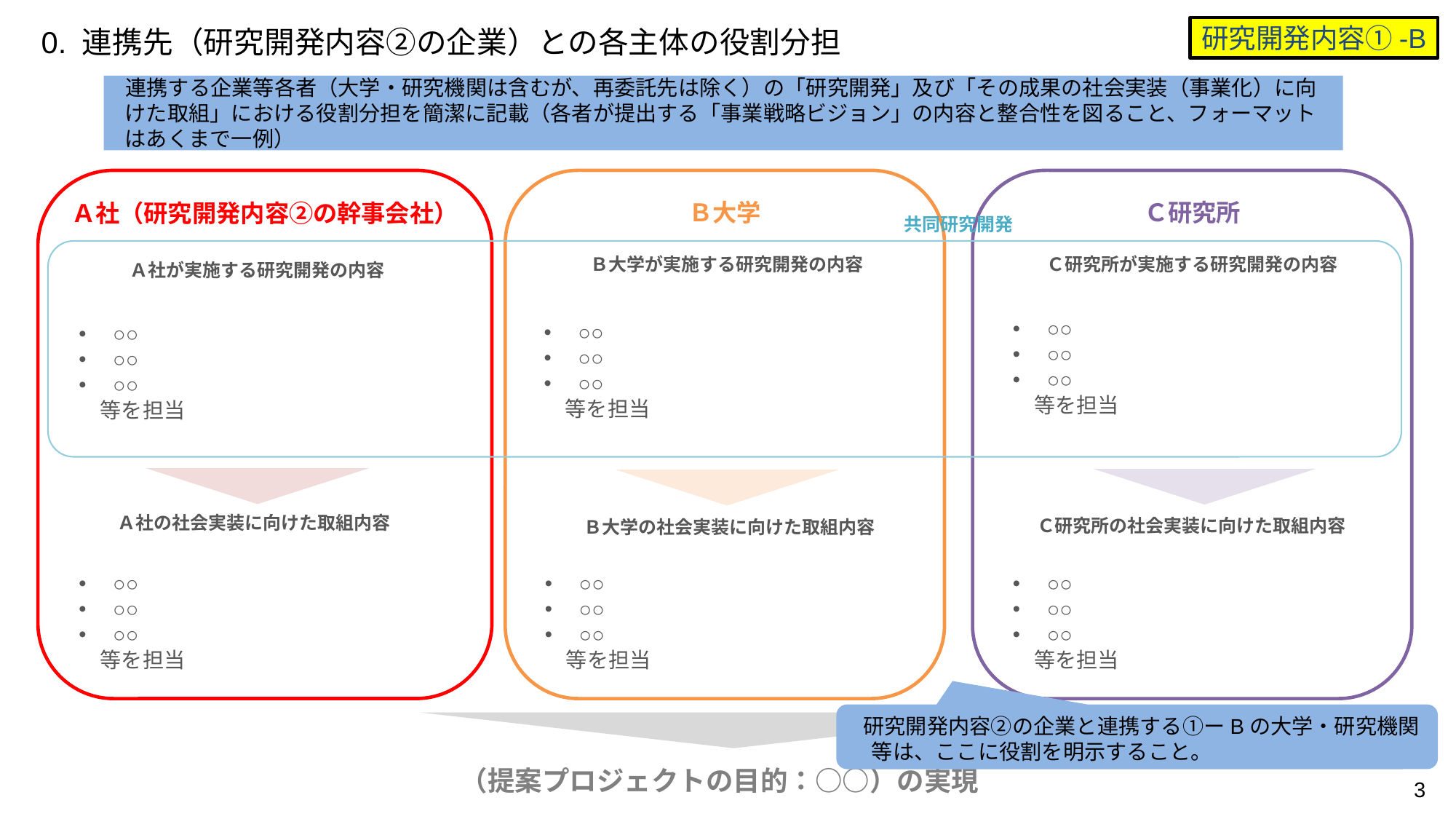

研究開発内容①-B
0. 連携先（研究開発内容②の企業）との各主体の役割分担
連携する企業等各者（大学・研究機関は含むが、再委託先は除く）の「研究開発」及び「その成果の社会実装（事業化）に向けた取組」における役割分担を簡潔に記載（各者が提出する「事業戦略ビジョン」の内容と整合性を図ること、フォーマットはあくまで一例）
Ａ社（研究開発内容②の幹事会社）
Ｂ大学
Ｃ研究所
共同研究開発
Ｃ研究所が実施する研究開発の内容

Ｂ大学が実施する研究開発の内容
Ａ社が実施する研究開発の内容
○○
○○
○○
　等を担当
○○
○○
○○
　等を担当
○○
○○
○○
　等を担当

Ａ社の社会実装に向けた取組内容
Ｃ研究所の社会実装に向けた取組内容
Ｂ大学の社会実装に向けた取組内容
○○
○○
○○
　等を担当
○○
○○
○○
　等を担当
○○
○○
○○
　等を担当
研究開発内容②の企業と連携する①ーBの大学・研究機関等は、ここに役割を明示すること。

（提案プロジェクトの目的：○○）の実現